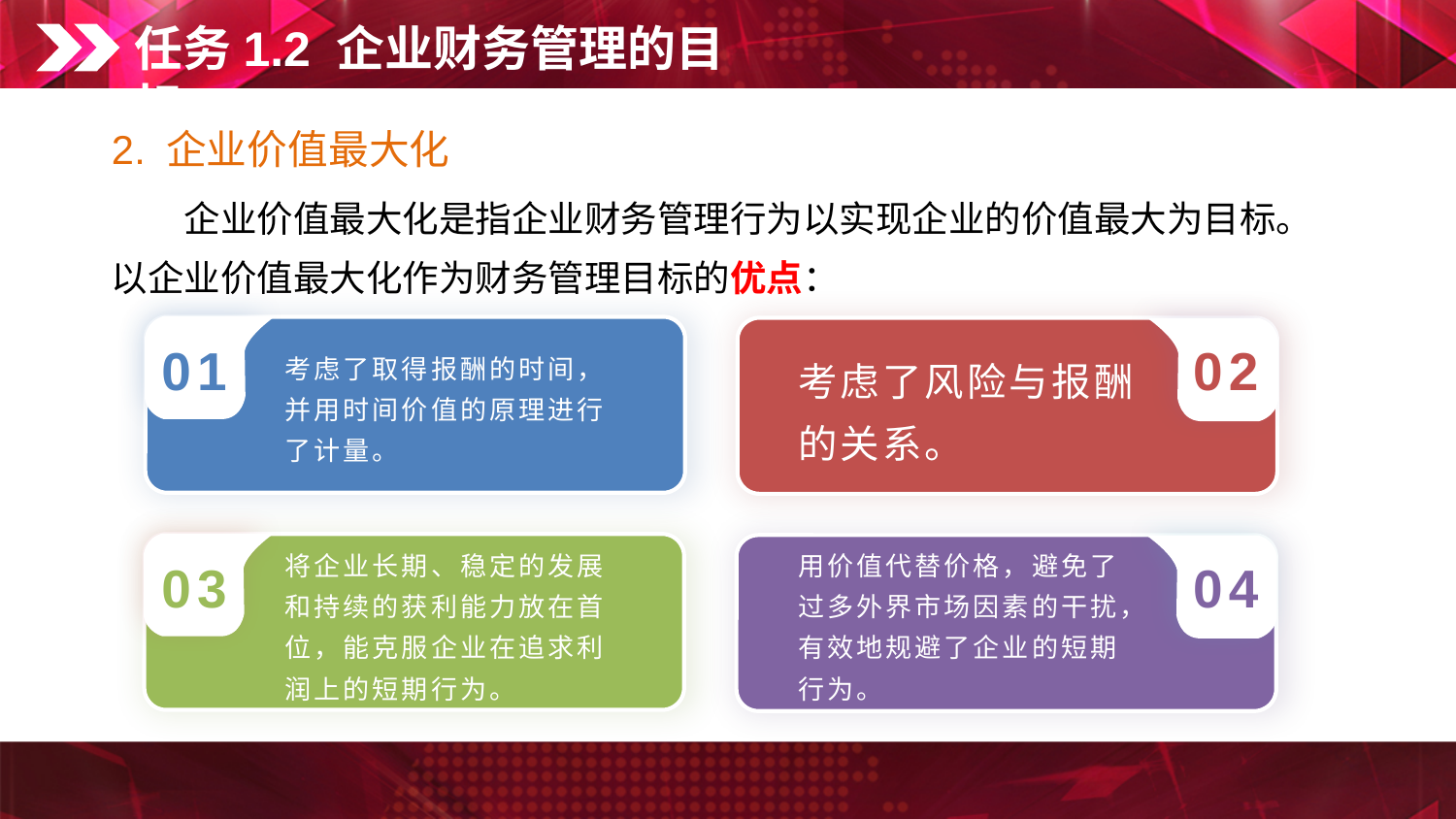

任务1.2 企业财务管理的目标

2. 企业价值最大化
　　企业价值最大化是指企业财务管理行为以实现企业的价值最大为目标。
以企业价值最大化作为财务管理目标的优点：

01
考虑了取得报酬的时间，并用时间价值的原理进行了计量。
考虑了风险与报酬的关系。
02

03
将企业长期、稳定的发展和持续的获利能力放在首位，能克服企业在追求利润上的短期行为。
用价值代替价格，避免了过多外界市场因素的干扰，有效地规避了企业的短期
行为。
04